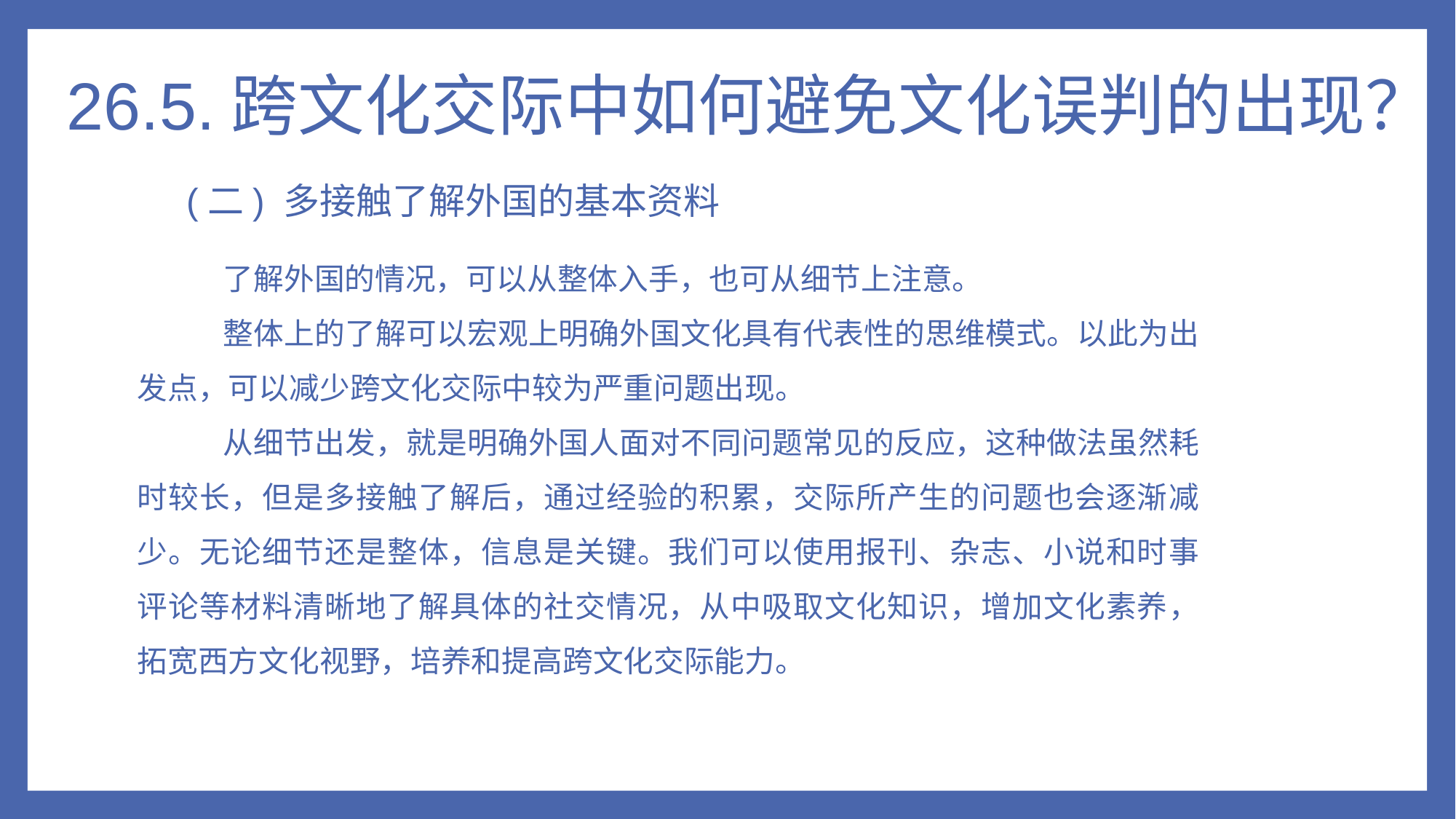

# 26.5.跨文化交际中如何避免文化误判的出现？
(二) 多接触了解外国的基本资料
了解外国的情况，可以从整体入手，也可从细节上注意。
整体上的了解可以宏观上明确外国文化具有代表性的思维模式。以此为出发点，可以减少跨文化交际中较为严重问题出现。
从细节出发，就是明确外国人面对不同问题常见的反应，这种做法虽然耗时较长，但是多接触了解后，通过经验的积累，交际所产生的问题也会逐渐减少。无论细节还是整体，信息是关键。我们可以使用报刊、杂志、小说和时事评论等材料清晰地了解具体的社交情况，从中吸取文化知识，增加文化素养，拓宽西方文化视野，培养和提高跨文化交际能力。